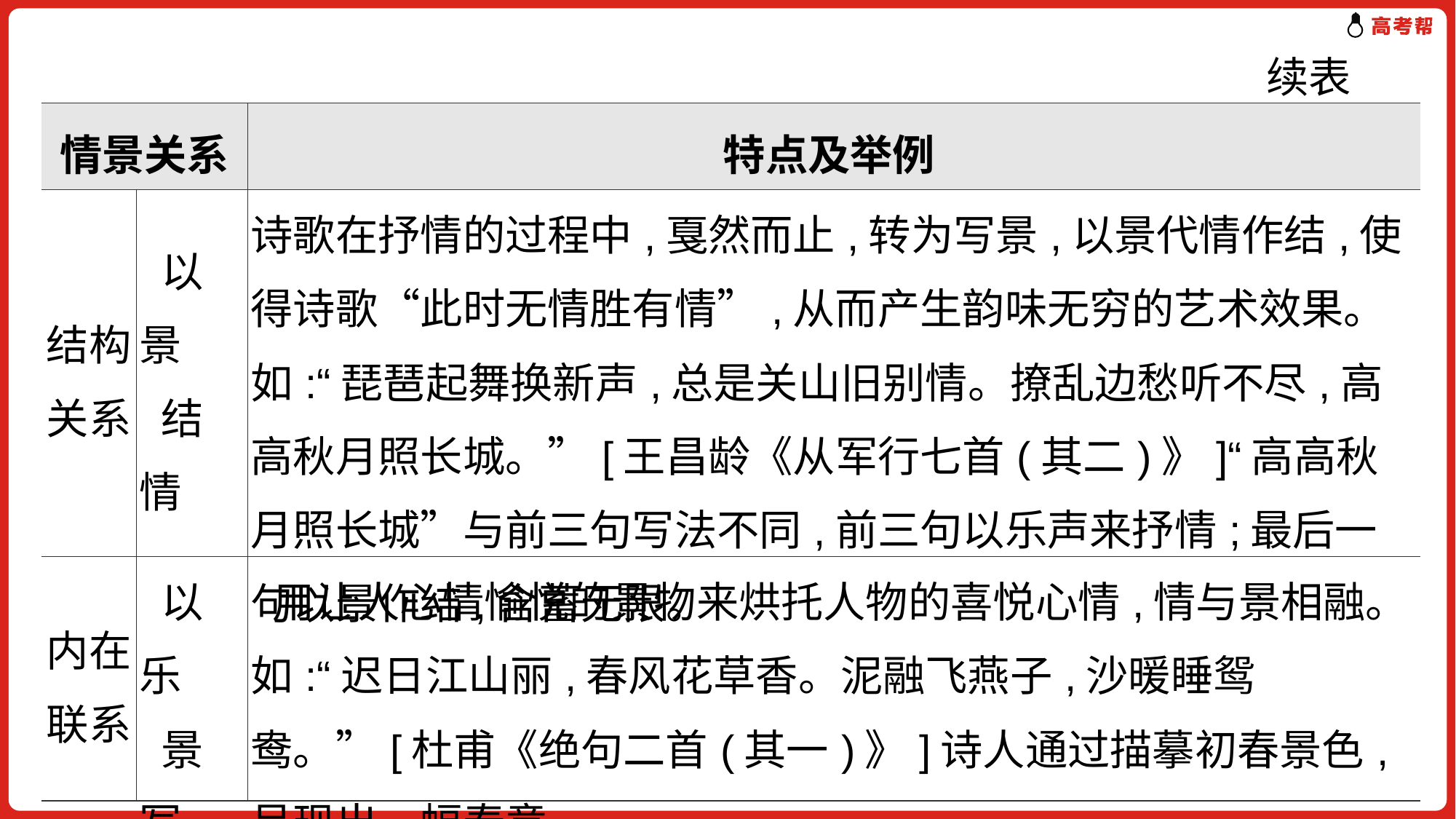

续表
| 情景关系 |  | 特点及举例 |
| --- | --- | --- |
| 结构 关系 | 以景 结情 | 诗歌在抒情的过程中,戛然而止,转为写景,以景代情作结,使得诗歌“此时无情胜有情”,从而产生韵味无穷的艺术效果。如:“琵琶起舞换新声,总是关山旧别情。撩乱边愁听不尽,高高秋月照长城。”[王昌龄《从军行七首(其二)》]“高高秋月照长城”与前三句写法不同,前三句以乐声来抒情;最后一句以景作结,含蓄无限。 |
| 内在 联系 | 以乐 景写 乐情 | 用让人心情愉悦的景物来烘托人物的喜悦心情,情与景相融。如:“迟日江山丽,春风花草香。泥融飞燕子,沙暖睡鸳鸯。”[杜甫《绝句二首(其一)》]诗人通过描摹初春景色,呈现出一幅春意 |